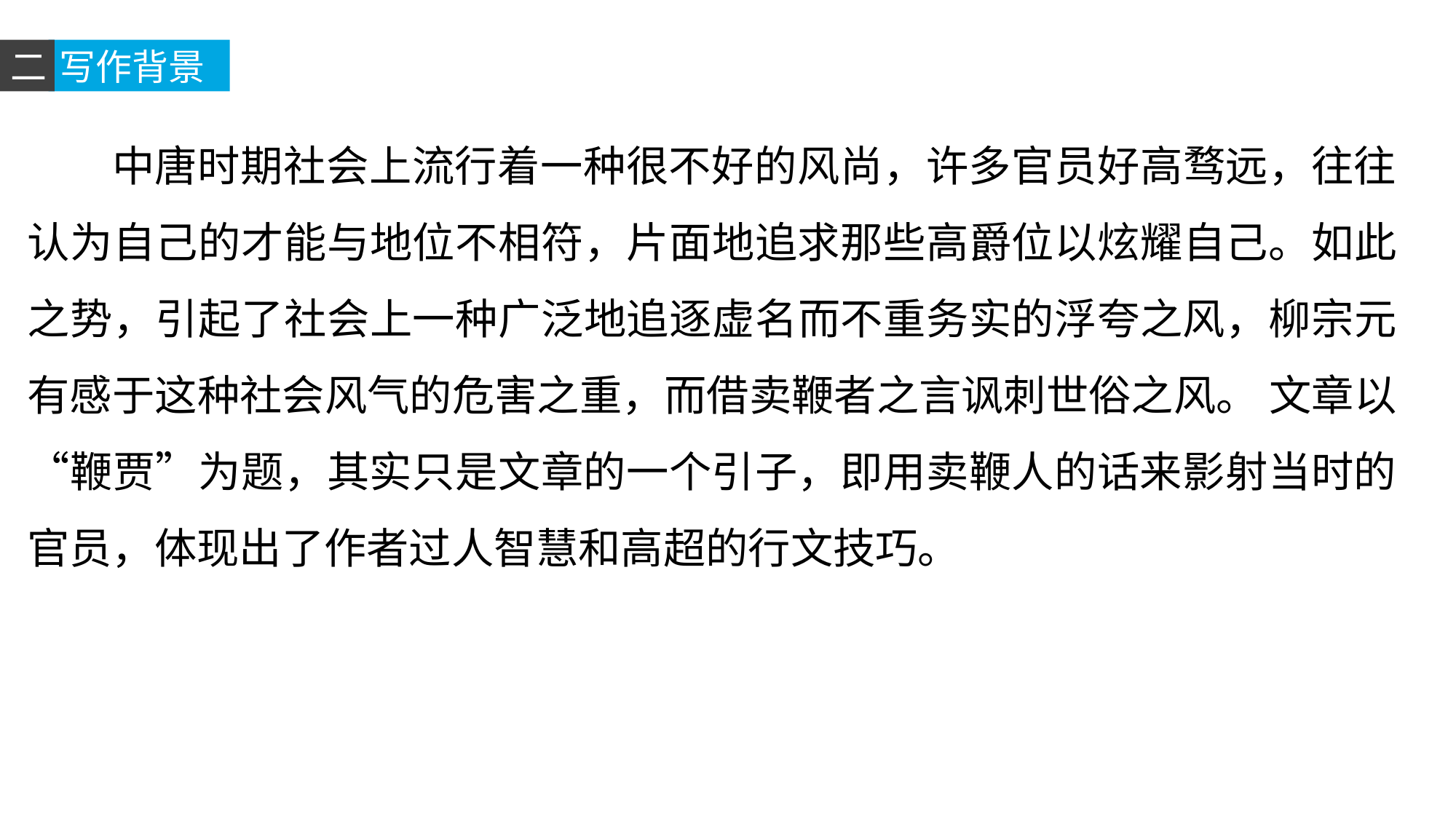

二
写作背景
中唐时期社会上流行着一种很不好的风尚，许多官员好高骛远，往往认为自己的才能与地位不相符，片面地追求那些高爵位以炫耀自己。如此之势，引起了社会上一种广泛地追逐虚名而不重务实的浮夸之风，柳宗元有感于这种社会风气的危害之重，而借卖鞭者之言讽刺世俗之风。 文章以“鞭贾”为题，其实只是文章的一个引子，即用卖鞭人的话来影射当时的官员，体现出了作者过人智慧和高超的行文技巧。